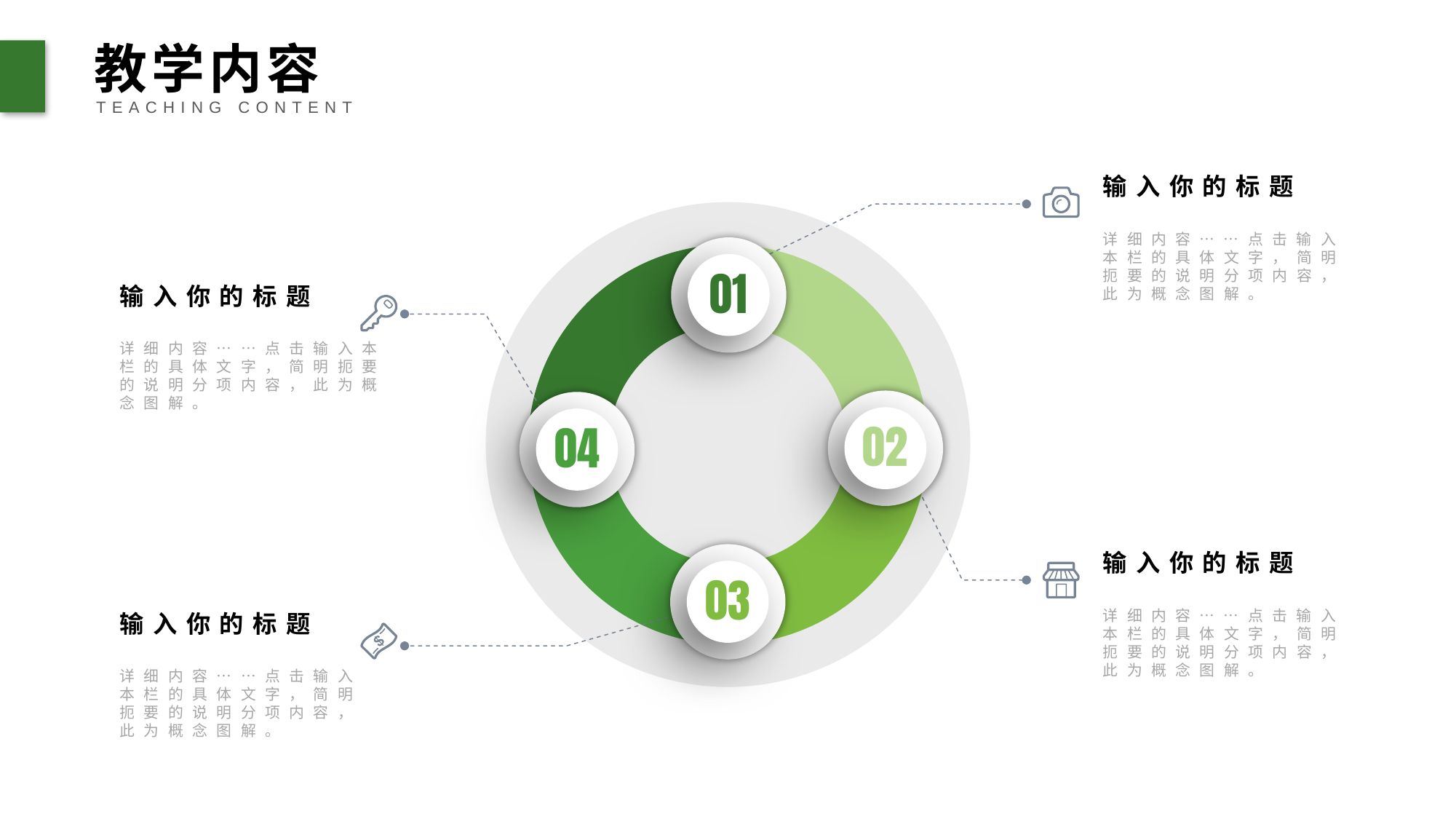

教学内容
TEACHING CONTENT
输入你的标题

详细内容……点击输入本栏的具体文字，简明扼要的说明分项内容，此为概念图解。

01

输入你的标题

详细内容……点击输入本栏的具体文字，简明扼要的说明分项内容，此为概念图解。

02

04

输入你的标题

详细内容……点击输入本栏的具体文字，简明扼要的说明分项内容，此为概念图解。

03

输入你的标题

详细内容……点击输入本栏的具体文字，简明扼要的说明分项内容，此为概念图解。